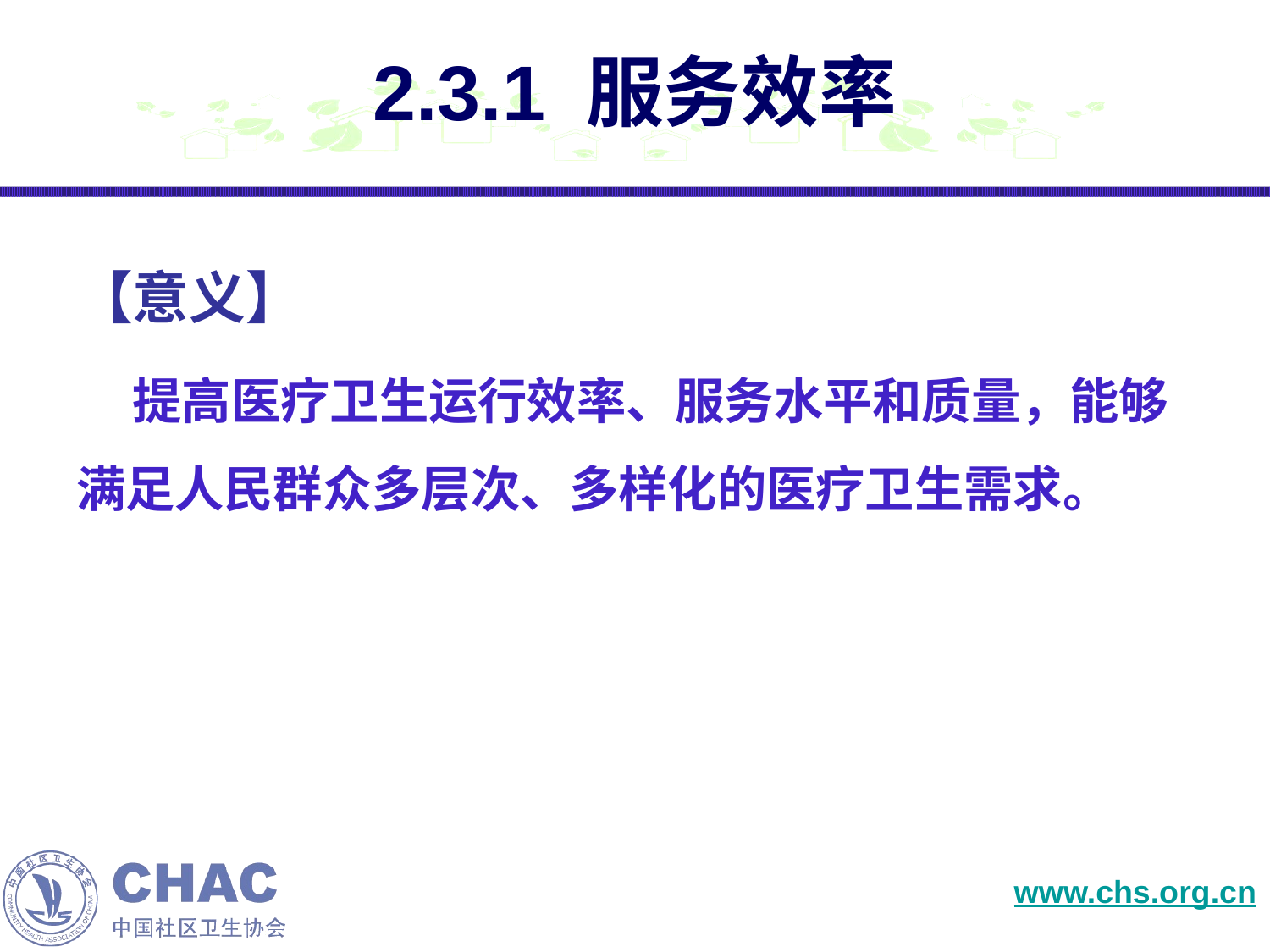

# 2.3.1 服务效率
【意义】
    提高医疗卫生运行效率、服务水平和质量，能够满足人民群众多层次、多样化的医疗卫生需求。